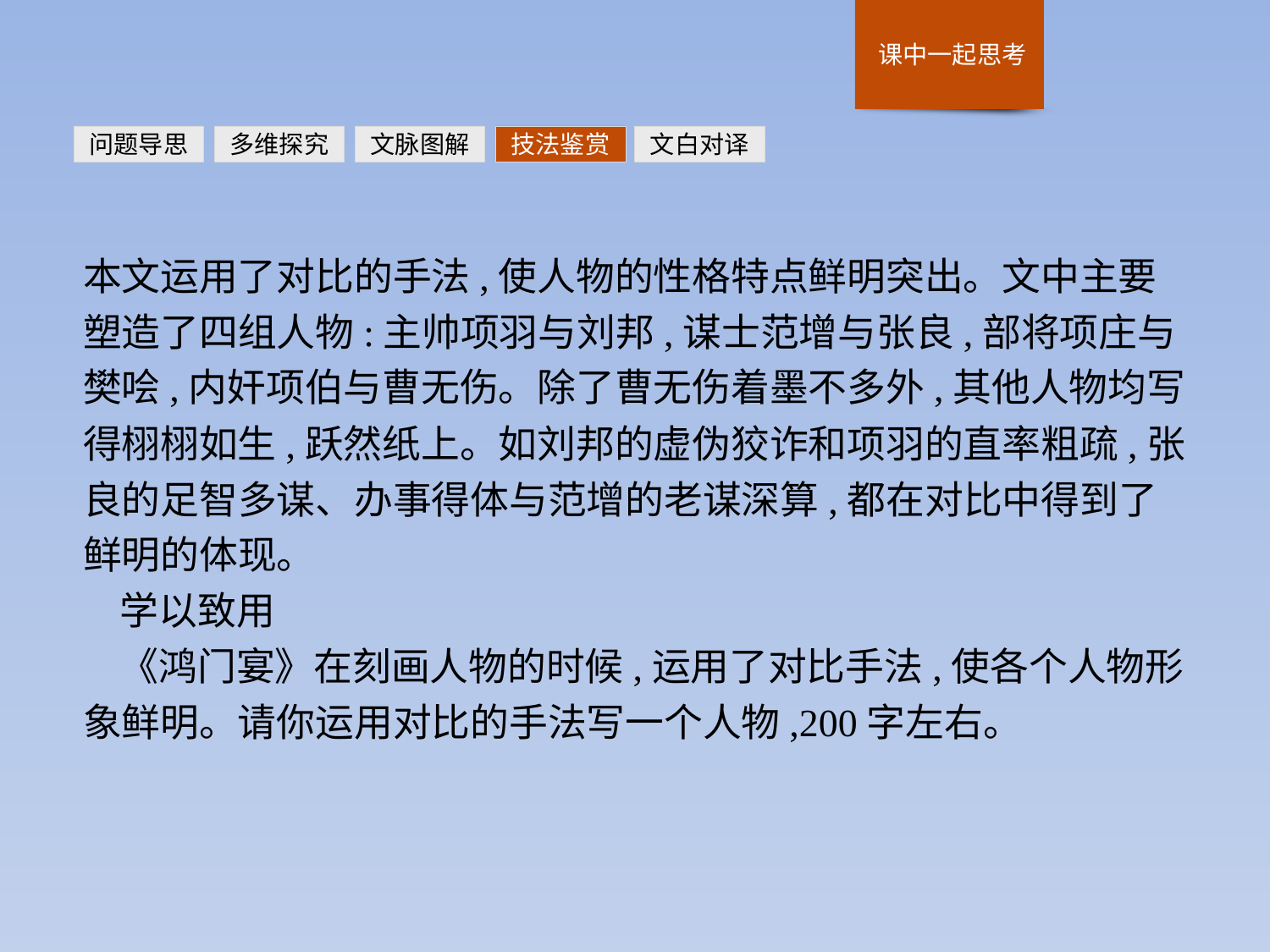

问题导思
多维探究
文脉图解
技法鉴赏
文白对译
本文运用了对比的手法,使人物的性格特点鲜明突出。文中主要塑造了四组人物:主帅项羽与刘邦,谋士范增与张良,部将项庄与樊哙,内奸项伯与曹无伤。除了曹无伤着墨不多外,其他人物均写得栩栩如生,跃然纸上。如刘邦的虚伪狡诈和项羽的直率粗疏,张良的足智多谋、办事得体与范增的老谋深算,都在对比中得到了鲜明的体现。
学以致用
《鸿门宴》在刻画人物的时候,运用了对比手法,使各个人物形象鲜明。请你运用对比的手法写一个人物,200字左右。